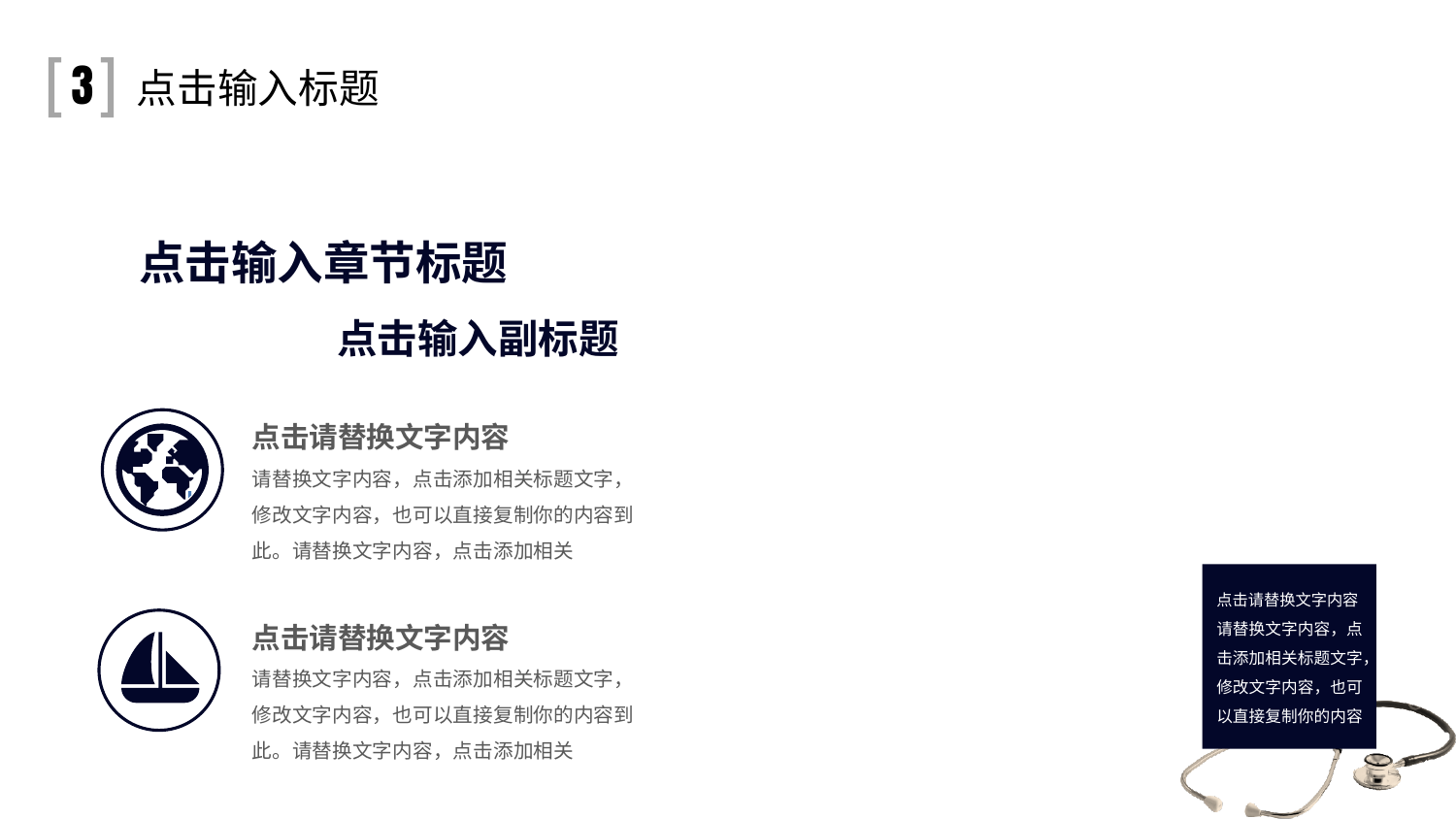

3
点击输入标题

点击输入章节标题
                     点击输入副标题
点击请替换文字内容
请替换文字内容，点击添加相关标题文字，修改文字内容，也可以直接复制你的内容到此。请替换文字内容，点击添加相关

点击请替换文字内容
请替换文字内容，点击添加相关标题文字，修改文字内容，也可以直接复制你的内容
SUBTITLE
点击请替换文字内容
请替换文字内容，点击添加相关标题文字，修改文字内容，也可以直接复制你的内容到此。请替换文字内容，点击添加相关